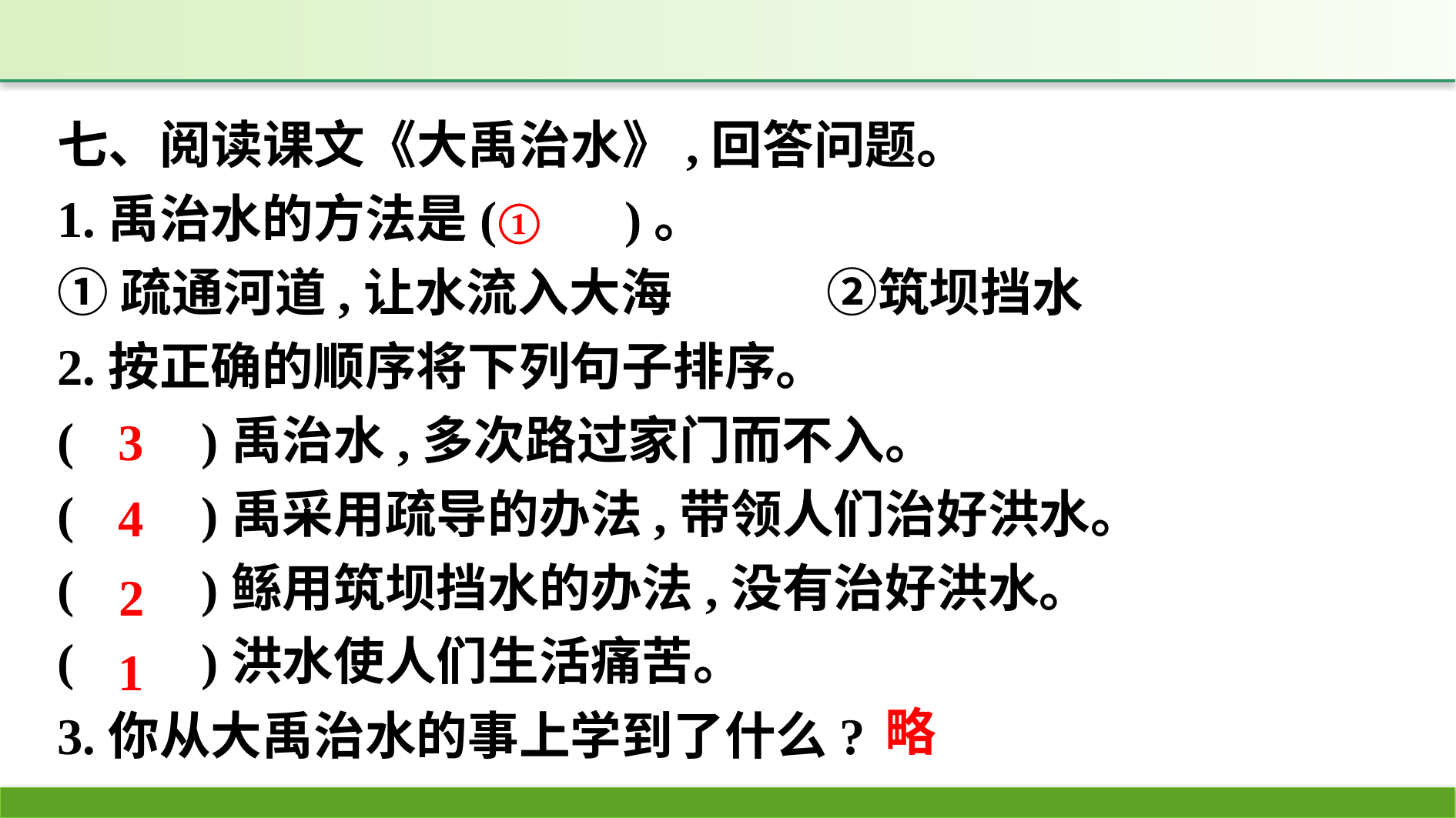

七、阅读课文《大禹治水》,回答问题。
1.禹治水的方法是(　　)。
①疏通河道,让水流入大海　　　②筑坝挡水
2.按正确的顺序将下列句子排序。
(　　)禹治水,多次路过家门而不入。
(　　)禹采用疏导的办法,带领人们治好洪水。
(　　)鲧用筑坝挡水的办法,没有治好洪水。
(　　)洪水使人们生活痛苦。
3.你从大禹治水的事上学到了什么?
①
3
4
2
1
略